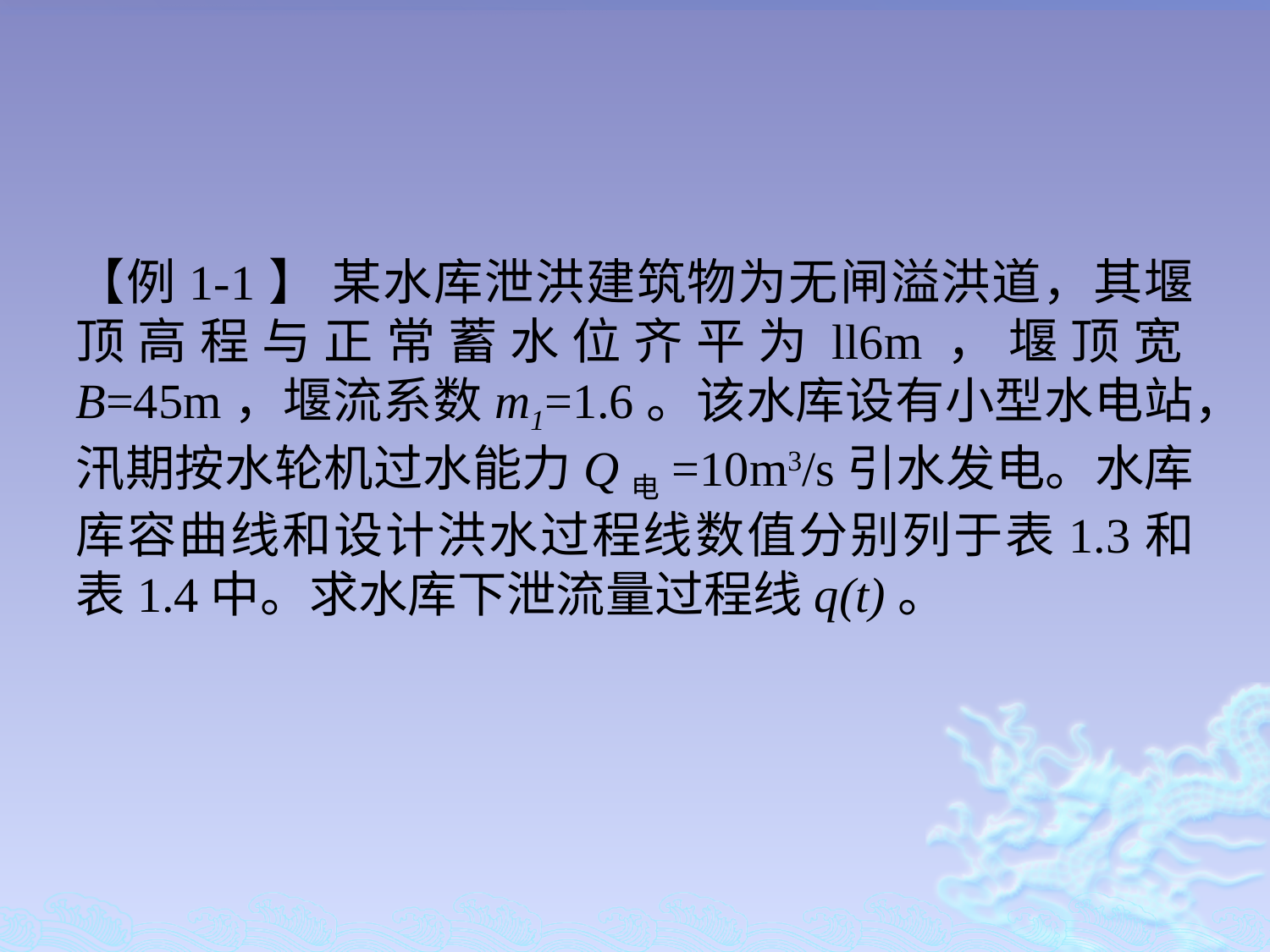

【例1-1】 某水库泄洪建筑物为无闸溢洪道，其堰顶高程与正常蓄水位齐平为ll6m，堰顶宽B=45m，堰流系数m1=1.6。该水库设有小型水电站，汛期按水轮机过水能力Q电=10m3/s引水发电。水库库容曲线和设计洪水过程线数值分别列于表1.3和表1.4中。求水库下泄流量过程线q(t)。